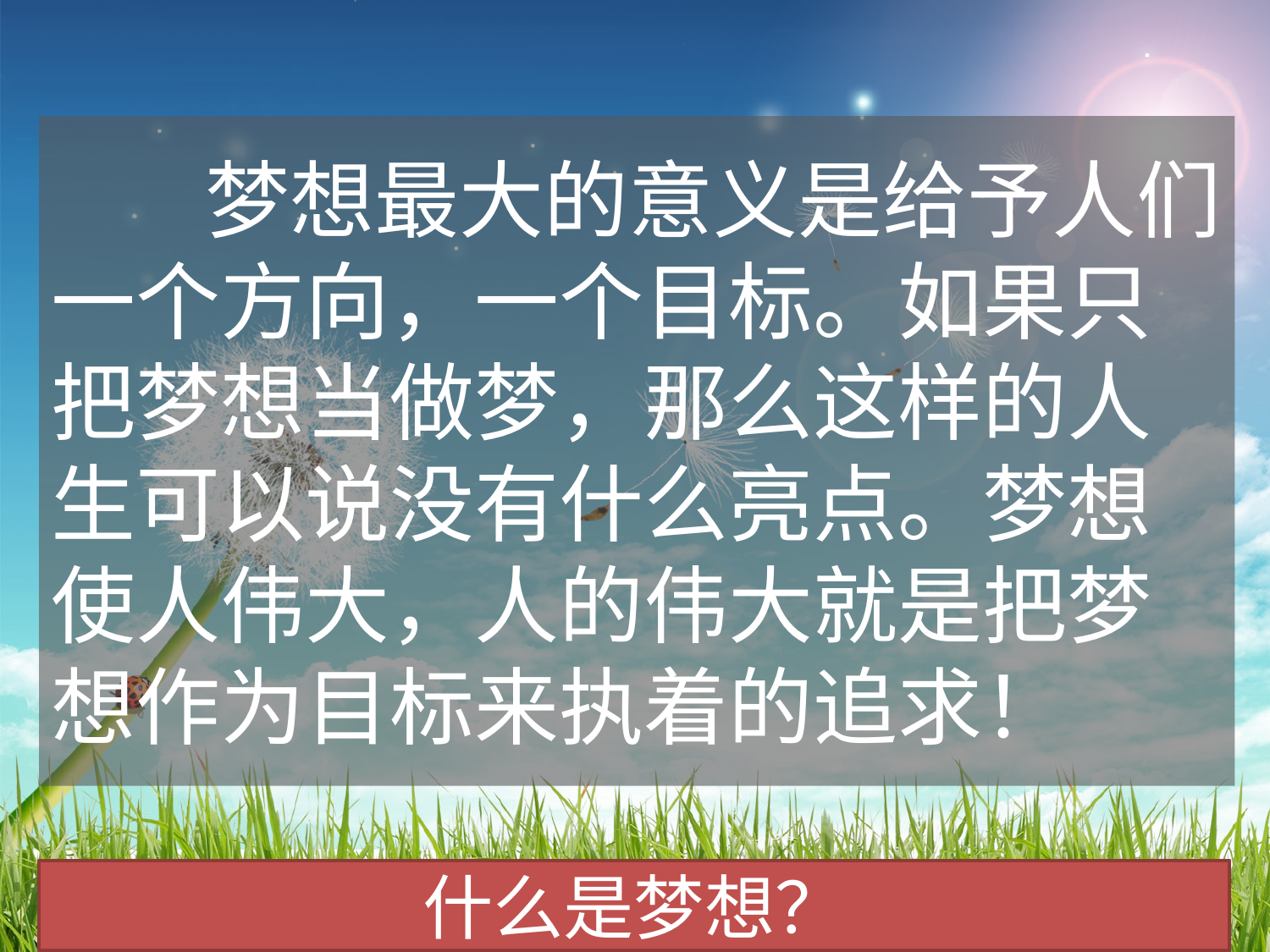

梦想最大的意义是给予人们一个方向，一个目标。如果只把梦想当做梦，那么这样的人生可以说没有什么亮点。梦想使人伟大，人的伟大就是把梦想作为目标来执着的追求！
什么是梦想？